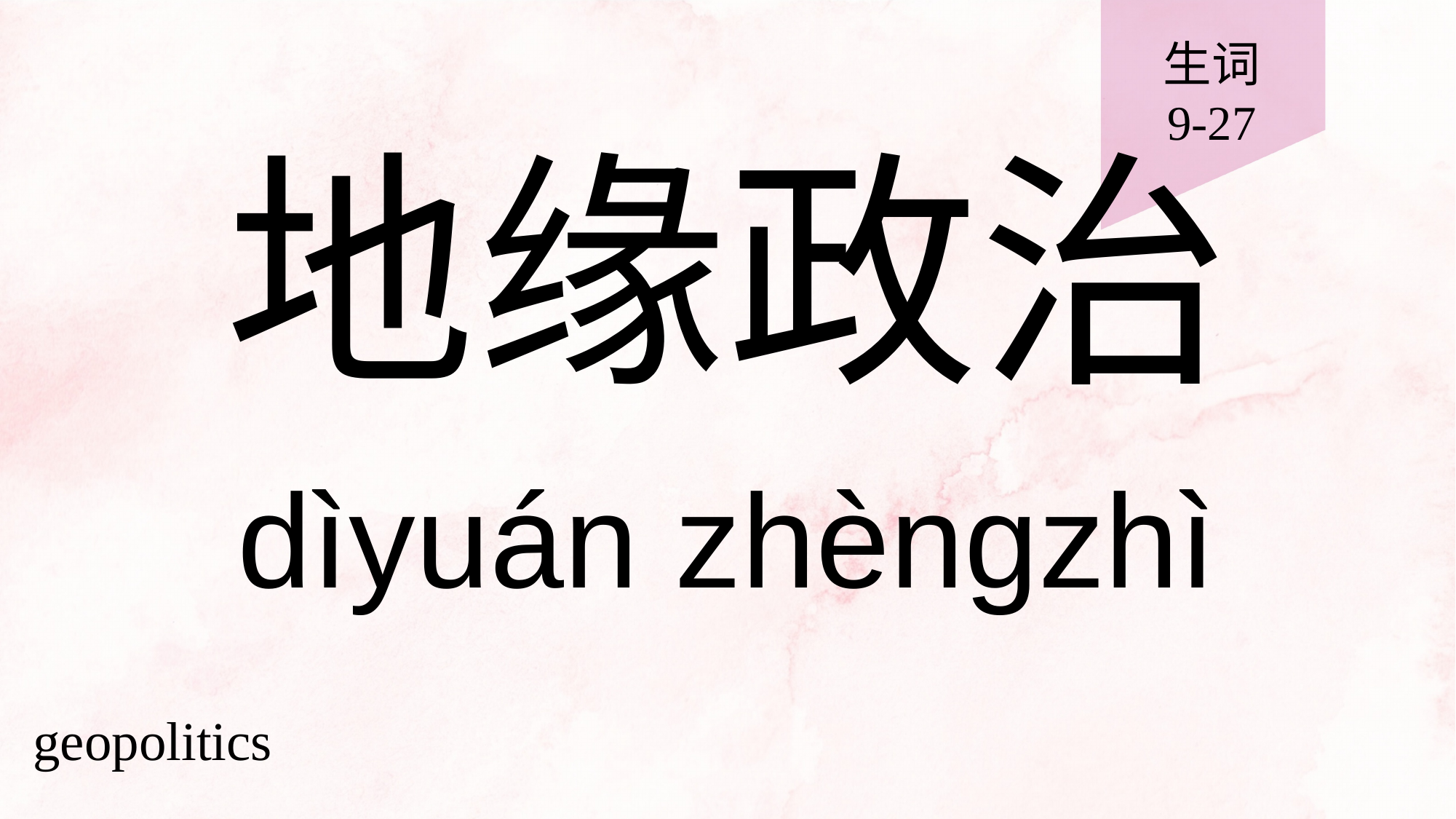

生词
9-27
# 地缘政治
dìyuán zhèngzhì
geopolitics